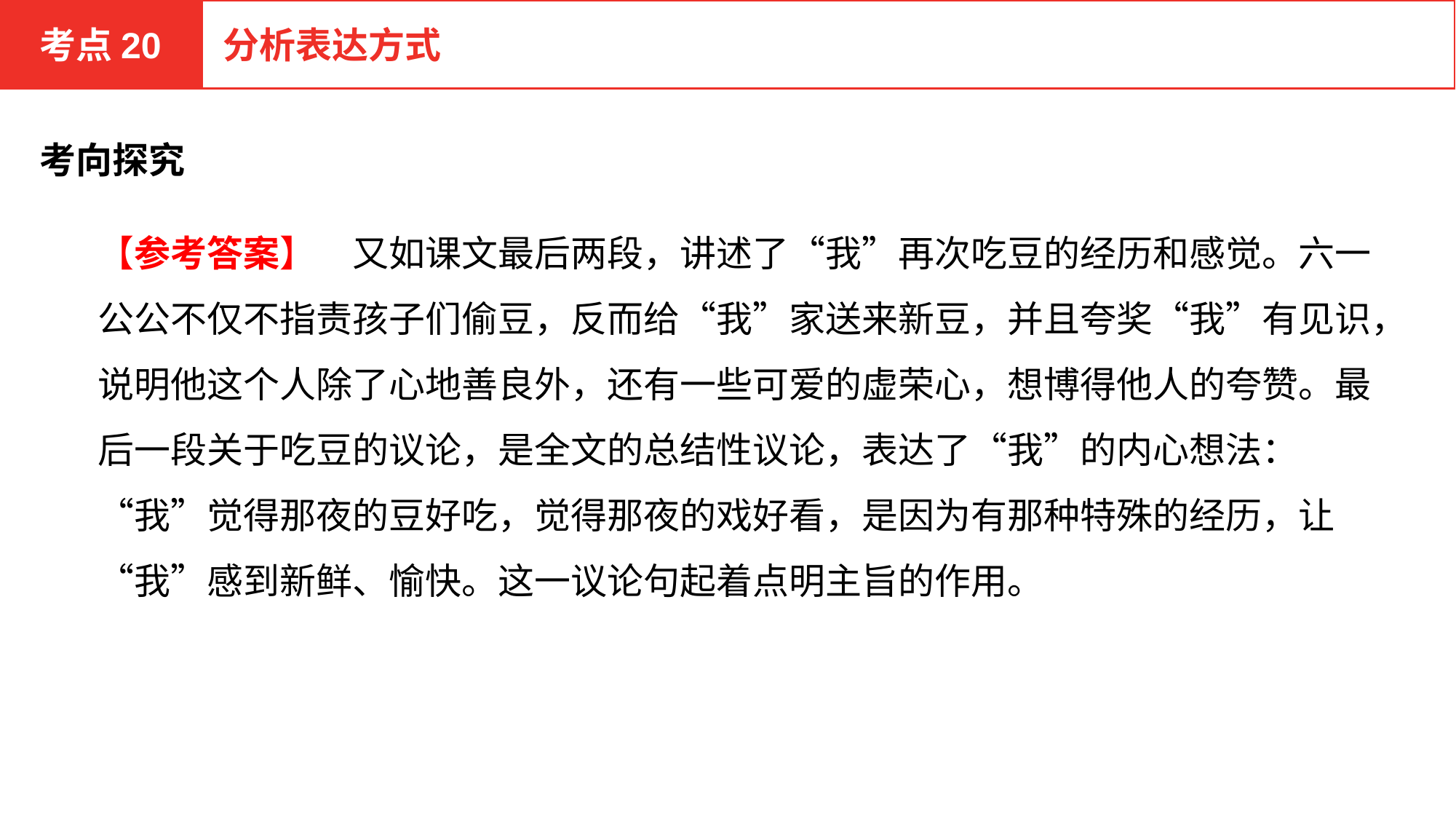

考点20
分析表达方式
考向探究

【参考答案】　又如课文最后两段，讲述了“我”再次吃豆的经历和感觉。六一公公不仅不指责孩子们偷豆，反而给“我”家送来新豆，并且夸奖“我”有见识，说明他这个人除了心地善良外，还有一些可爱的虚荣心，想博得他人的夸赞。最后一段关于吃豆的议论，是全文的总结性议论，表达了“我”的内心想法：“我”觉得那夜的豆好吃，觉得那夜的戏好看，是因为有那种特殊的经历，让“我”感到新鲜、愉快。这一议论句起着点明主旨的作用。